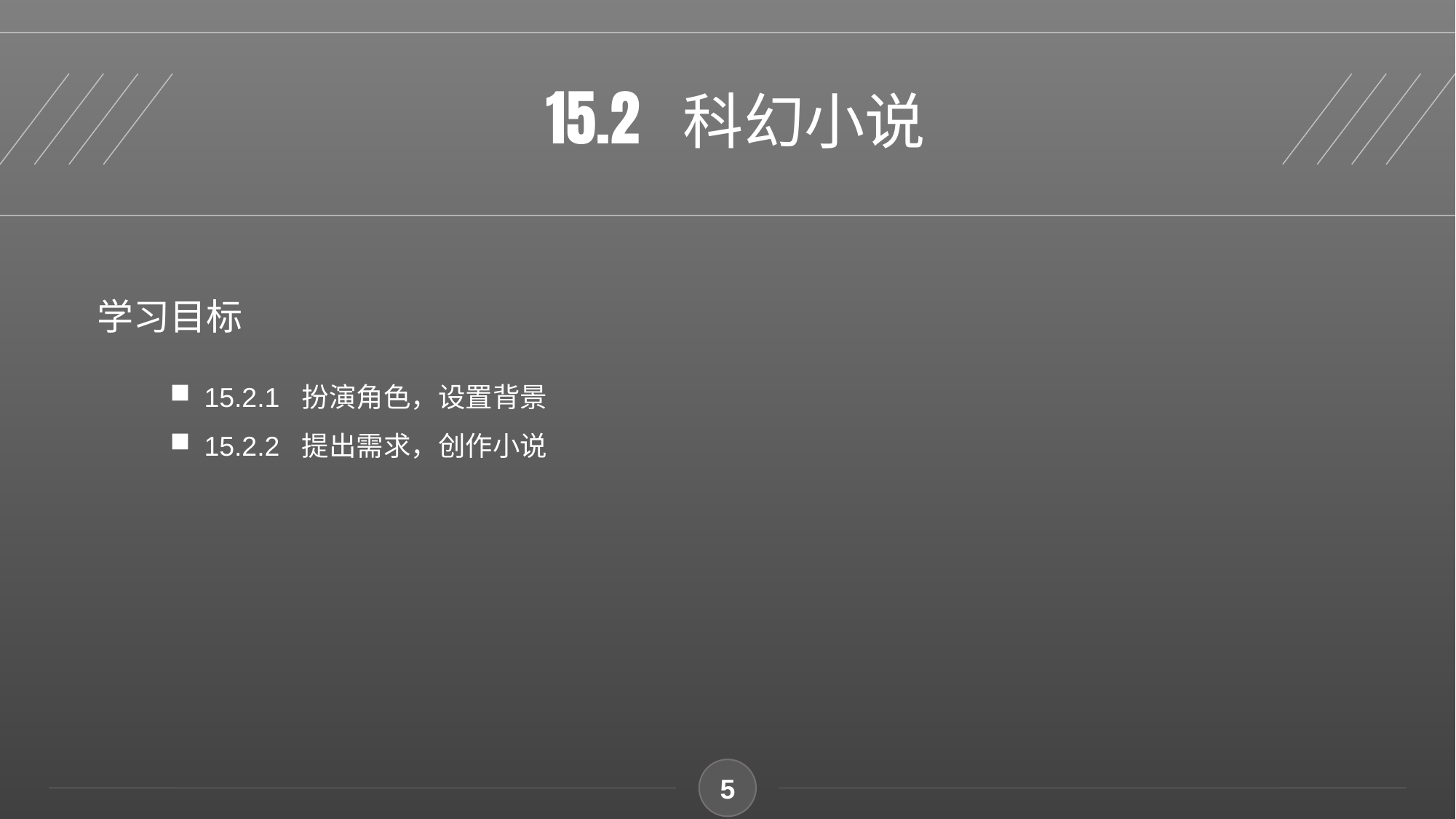

15.2  科幻小说

学习目标
15.2.1  扮演角色，设置背景
15.2.2  提出需求，创作小说